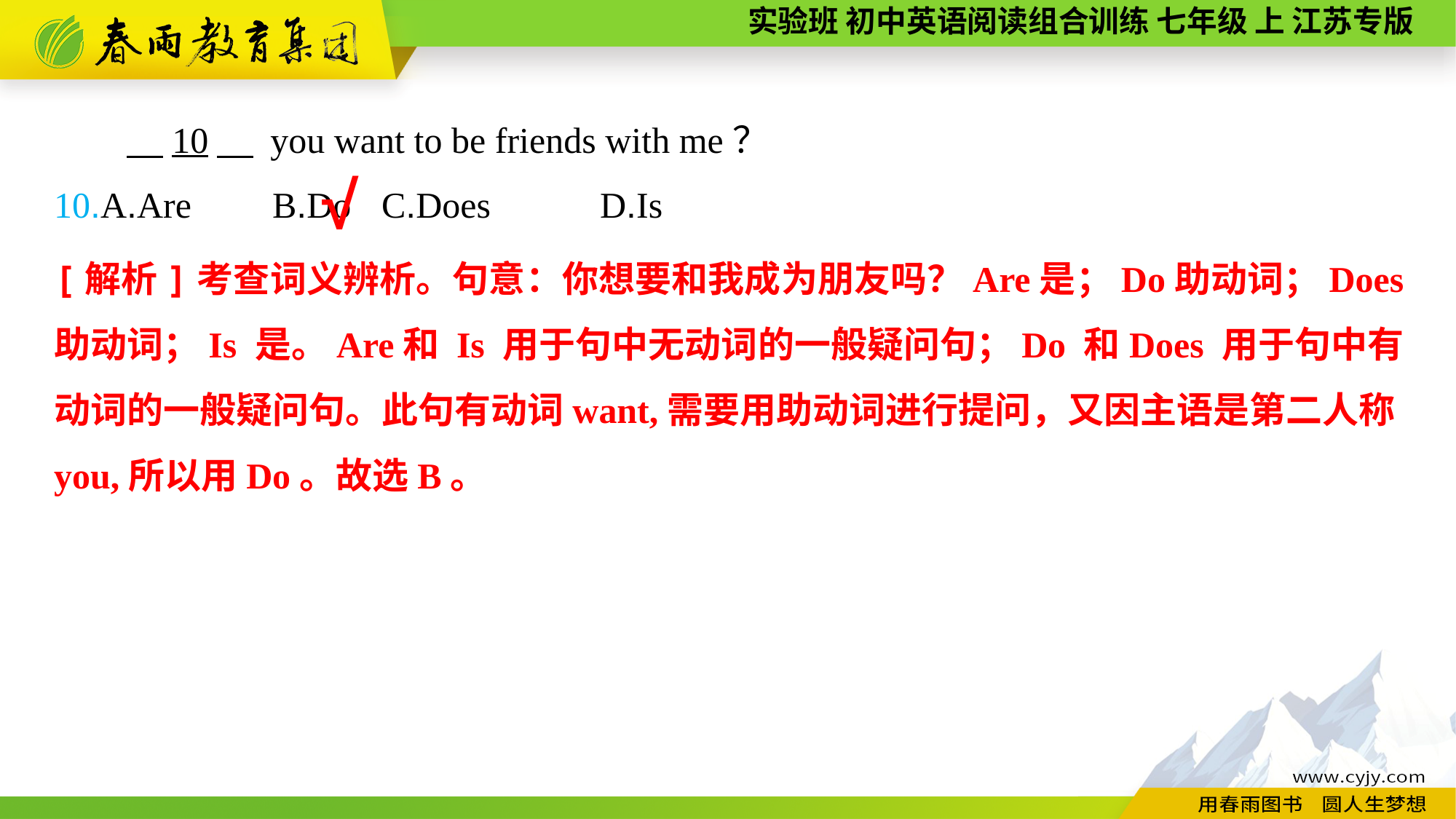

10　 you want to be friends with me？
10.A.Are	B.Do	C.Does	D.Is
√
[解析]考查词义辨析。句意：你想要和我成为朋友吗？Are是；Do助动词；Does 助动词；Is 是。Are和 Is 用于句中无动词的一般疑问句；Do 和Does 用于句中有动词的一般疑问句。此句有动词want,需要用助动词进行提问，又因主语是第二人称you,所以用Do。故选B。